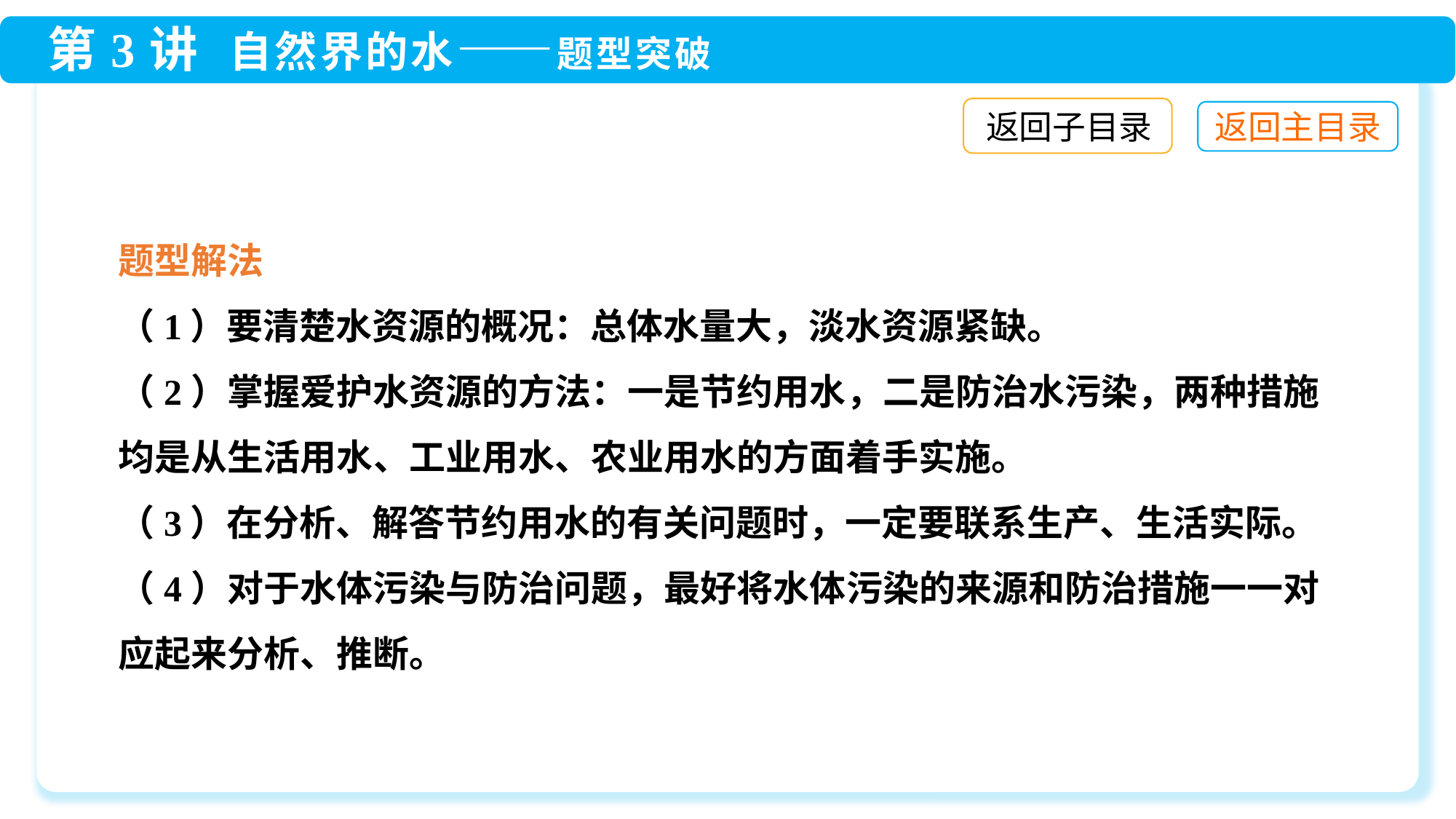

返回子目录
题型解法
（1）要清楚水资源的概况：总体水量大，淡水资源紧缺。
（2）掌握爱护水资源的方法：一是节约用水，二是防治水污染，两种措施均是从生活用水、工业用水、农业用水的方面着手实施。
（3）在分析、解答节约用水的有关问题时，一定要联系生产、生活实际。
（4）对于水体污染与防治问题，最好将水体污染的来源和防治措施一一对应起来分析、推断。